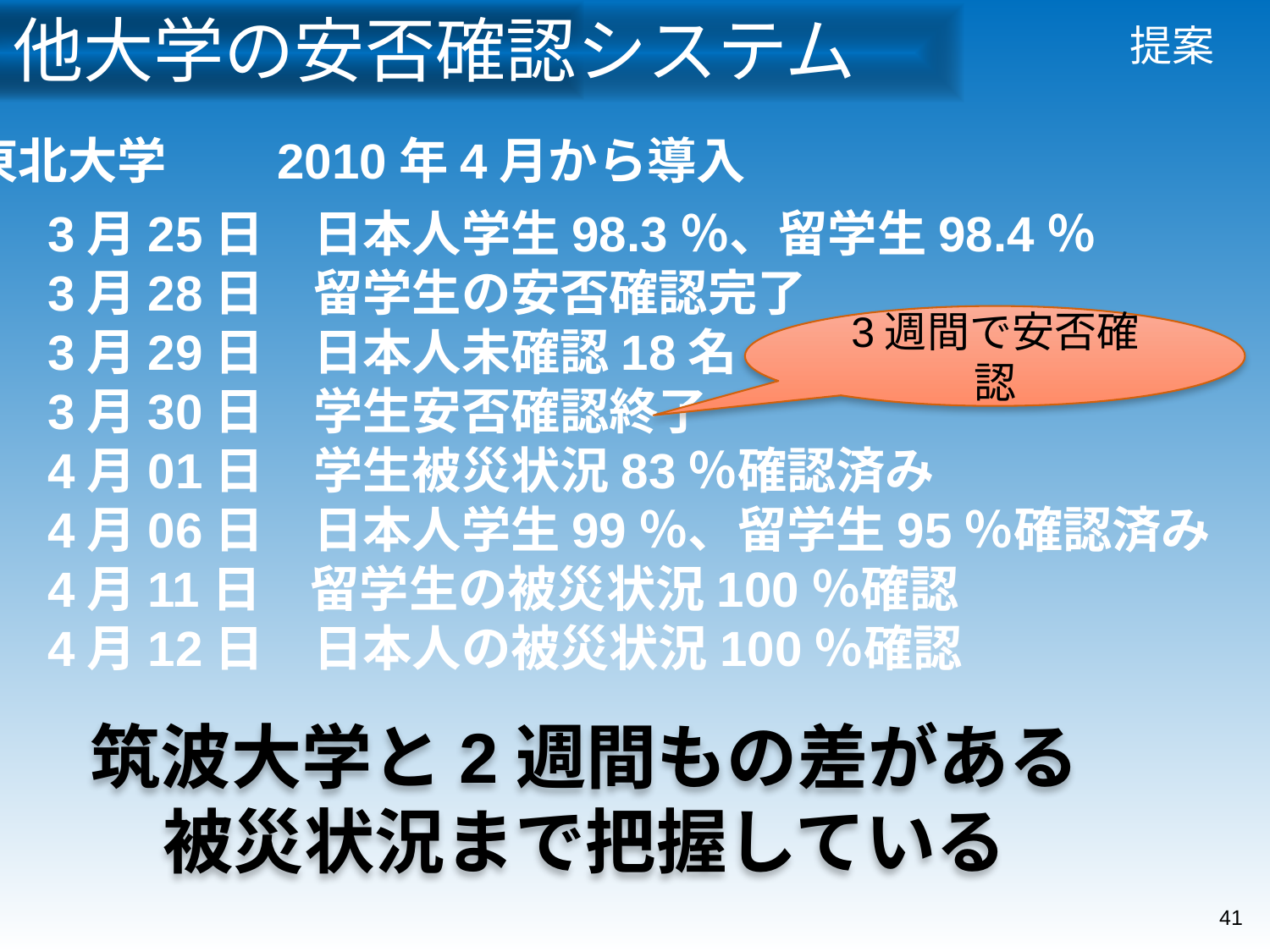

他大学の安否確認システム
# 提案

東北大学　　2010年4月から導入
3月25日　日本人学生98.3％、留学生98.4％
3月28日　留学生の安否確認完了
3月29日　日本人未確認18名
3月30日　学生安否確認終了
4月01日　学生被災状況83％確認済み
4月06日　日本人学生99％、留学生95％確認済み
4月11日　留学生の被災状況100％確認
4月12日　日本人の被災状況100％確認
3週間で安否確認
筑波大学と2週間もの差がある
被災状況まで把握している
41